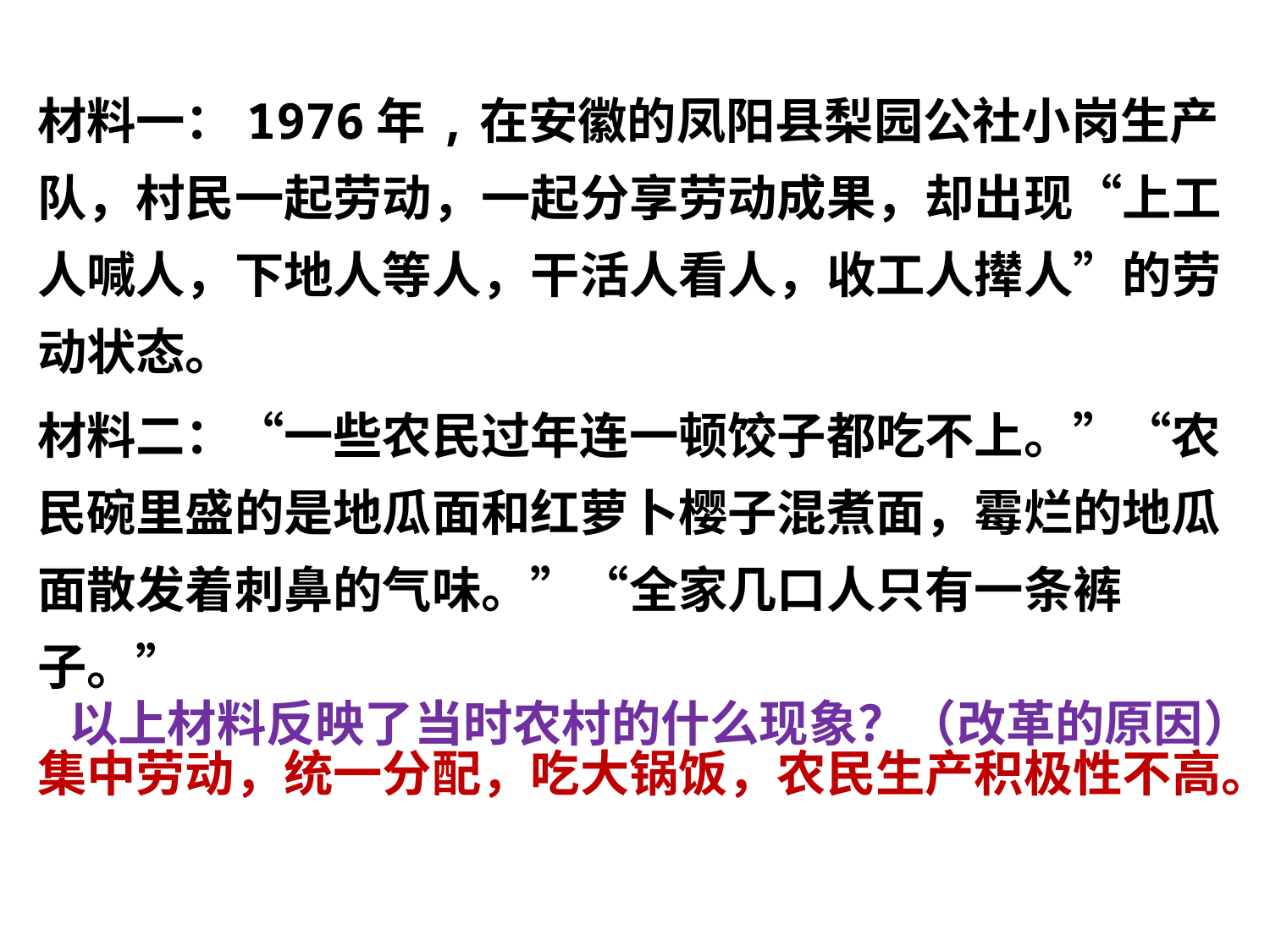

材料一：1976年,在安徽的凤阳县梨园公社小岗生产队，村民一起劳动，一起分享劳动成果，却出现“上工人喊人，下地人等人，干活人看人，收工人撵人”的劳动状态。
材料二：“一些农民过年连一顿饺子都吃不上。”“农民碗里盛的是地瓜面和红萝卜樱子混煮面，霉烂的地瓜面散发着刺鼻的气味。”“全家几口人只有一条裤子。”
以上材料反映了当时农村的什么现象？（改革的原因）

集中劳动，统一分配，吃大锅饭，农民生产积极性不高。